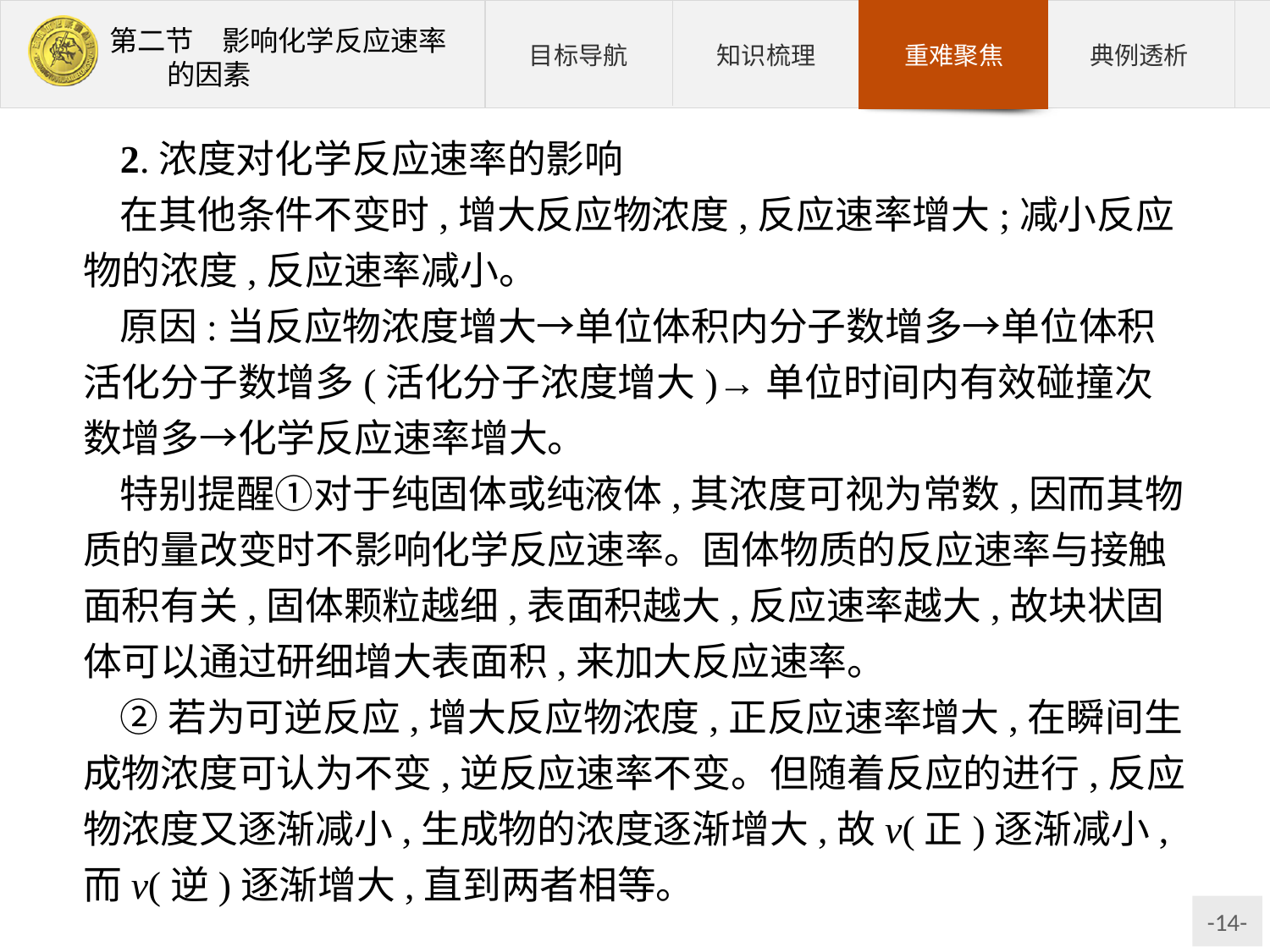

2.浓度对化学反应速率的影响
在其他条件不变时,增大反应物浓度,反应速率增大;减小反应物的浓度,反应速率减小。
原因:当反应物浓度增大→单位体积内分子数增多→单位体积活化分子数增多(活化分子浓度增大)→单位时间内有效碰撞次数增多→化学反应速率增大。
特别提醒①对于纯固体或纯液体,其浓度可视为常数,因而其物质的量改变时不影响化学反应速率。固体物质的反应速率与接触面积有关,固体颗粒越细,表面积越大,反应速率越大,故块状固体可以通过研细增大表面积,来加大反应速率。
②若为可逆反应,增大反应物浓度,正反应速率增大,在瞬间生成物浓度可认为不变,逆反应速率不变。但随着反应的进行,反应物浓度又逐渐减小,生成物的浓度逐渐增大,故v(正)逐渐减小,而v(逆)逐渐增大,直到两者相等。